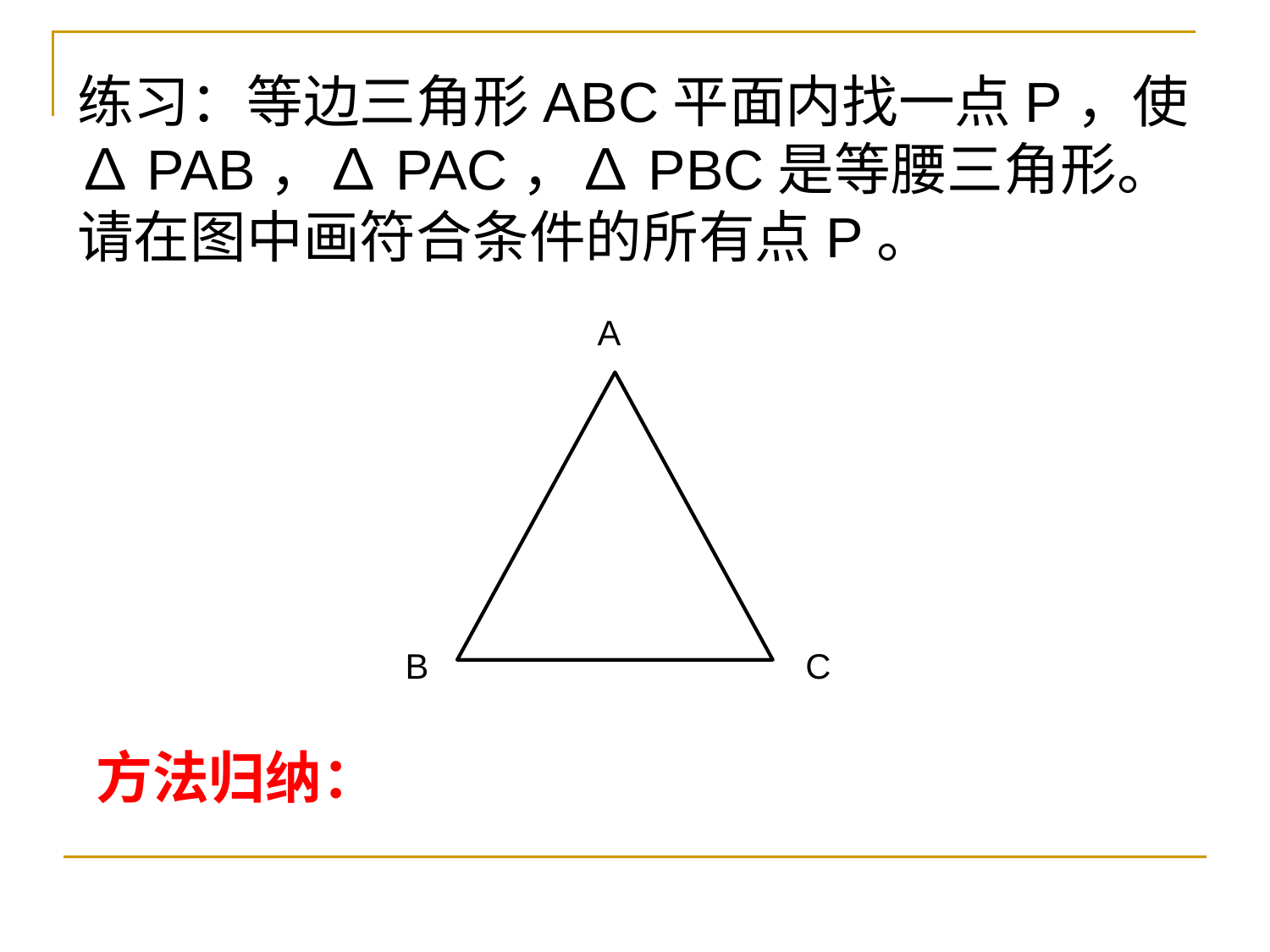

练习：等边三角形ABC平面内找一点P，使∆PAB，∆PAC，∆PBC是等腰三角形。请在图中画符合条件的所有点P。

A

B
C
方法归纳：